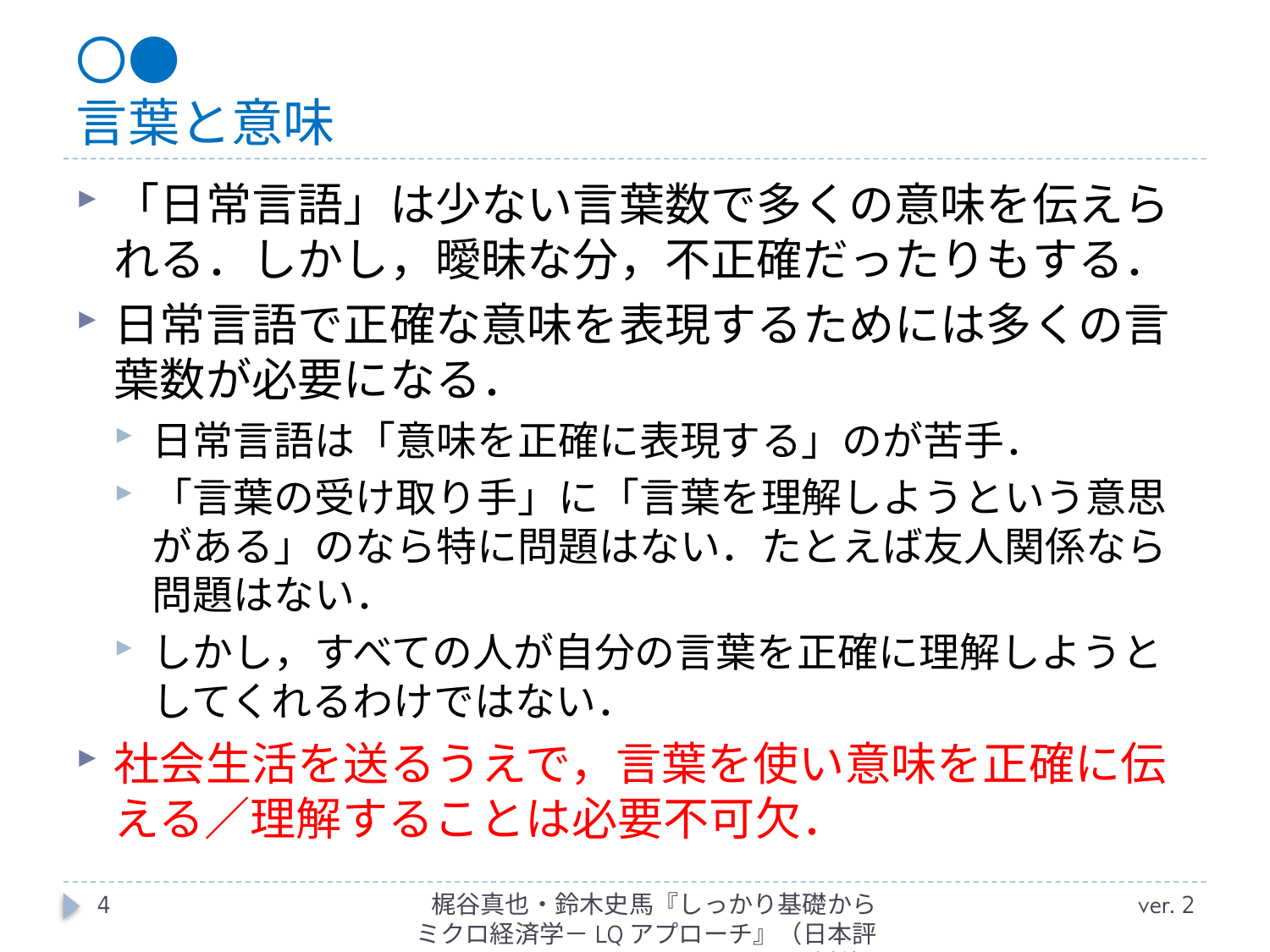

# 〇● 言葉と意味
「日常言語」は少ない言葉数で多くの意味を伝えられる．しかし，曖昧な分，不正確だったりもする．
日常言語で正確な意味を表現するためには多くの言葉数が必要になる．
日常言語は「意味を正確に表現する」のが苦手．
「言葉の受け取り手」に「言葉を理解しようという意思がある」のなら特に問題はない．たとえば友人関係なら問題はない．
しかし，すべての人が自分の言葉を正確に理解しようとしてくれるわけではない．
社会生活を送るうえで，言葉を使い意味を正確に伝える／理解することは必要不可欠．
4
梶谷真也・鈴木史馬『しっかり基礎からミクロ経済学－LQアプローチ』（日本評論社）
ver. 2